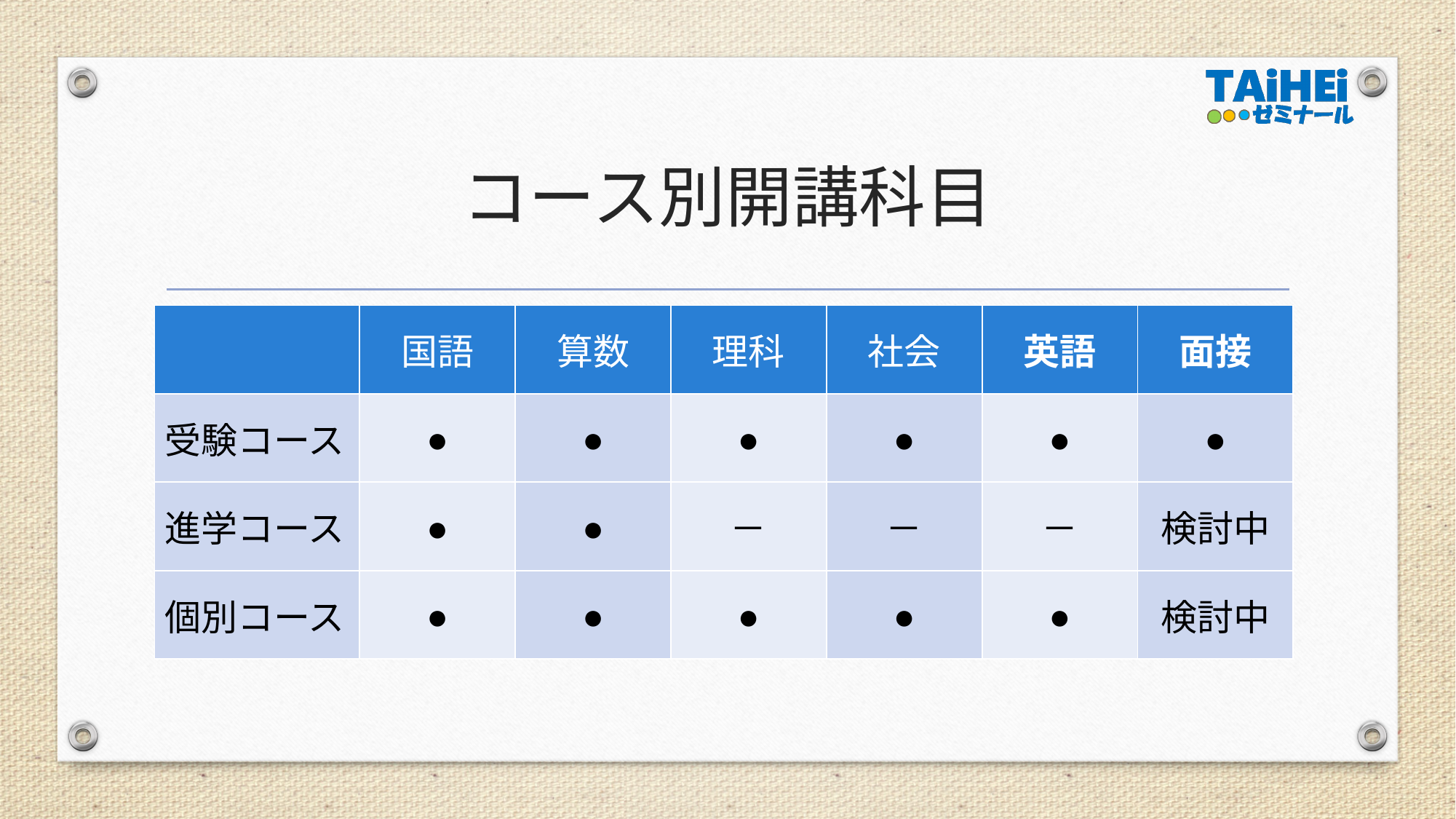

# コース別開講科目
|  | 国語 | 算数 | 理科 | 社会 | 英語 | 面接 |
| --- | --- | --- | --- | --- | --- | --- |
| 受験コース | ● | ● | ● | ● | ● | ● |
| 進学コース | ● | ● | － | － | － | 検討中 |
| 個別コース | ● | ● | ● | ● | ● | 検討中 |